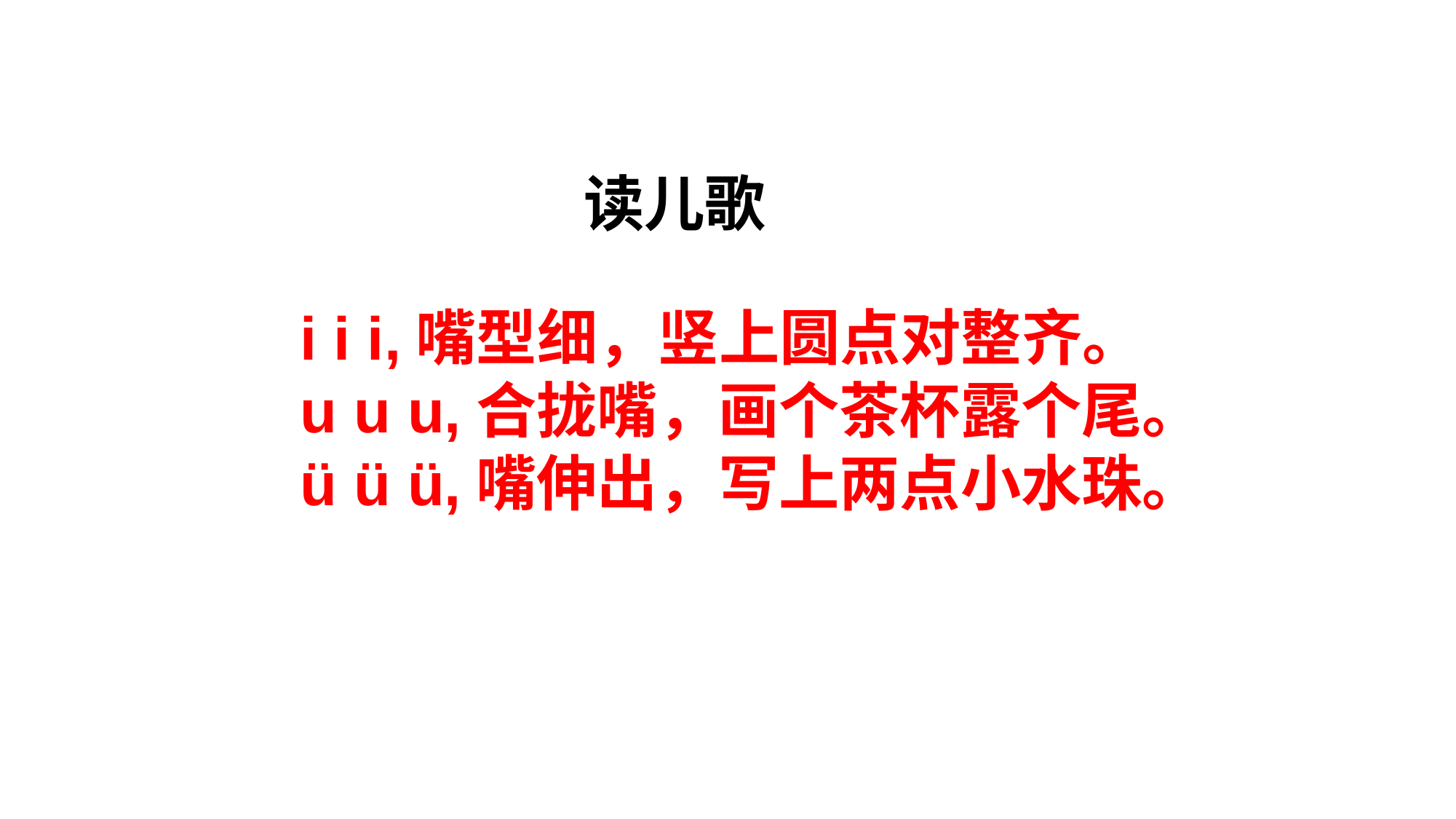

读儿歌
i i i,嘴型细，竖上圆点对整齐。
u u u,合拢嘴，画个茶杯露个尾。
ü ü ü,嘴伸出，写上两点小水珠。